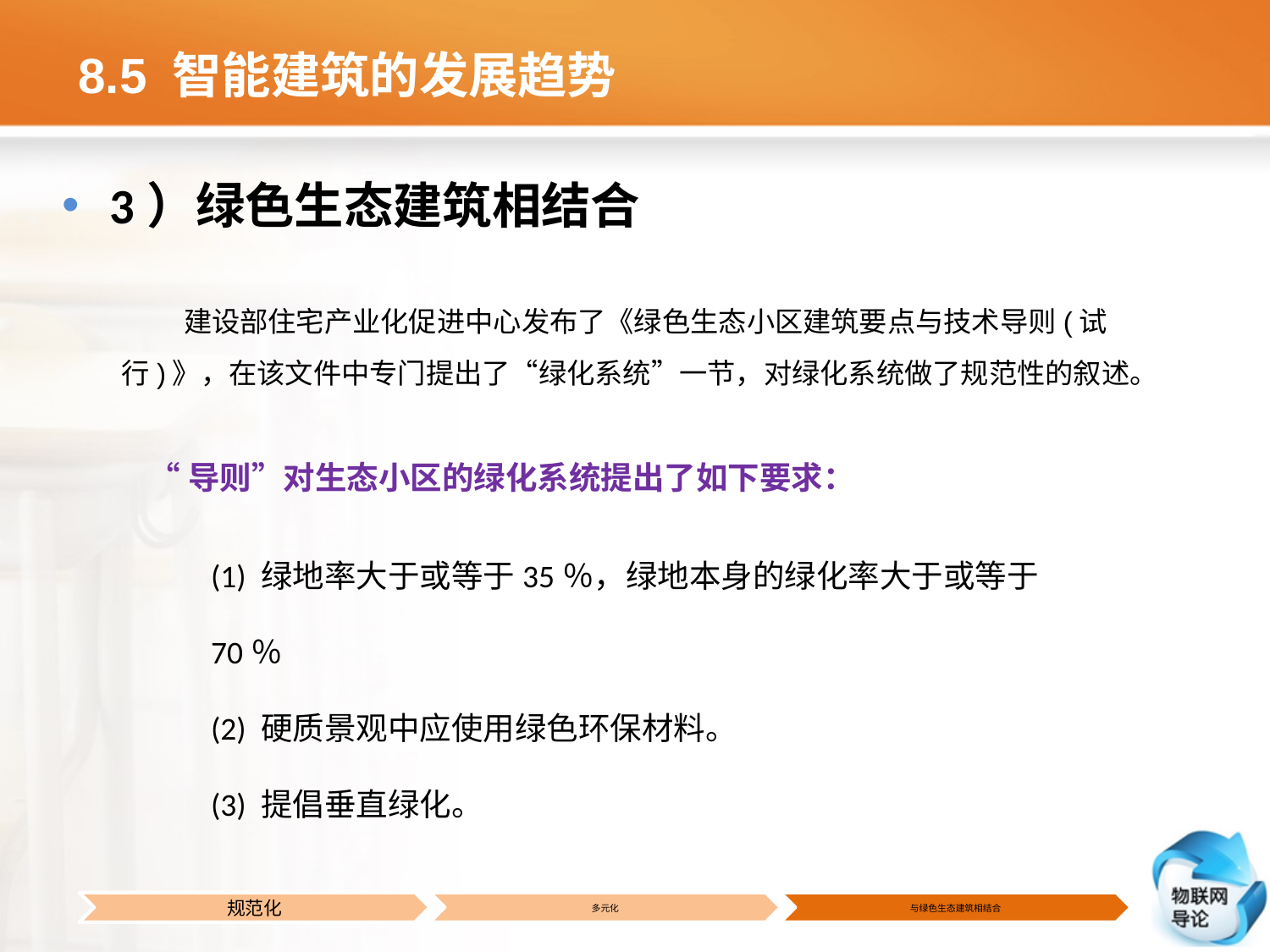

# 8.5 智能建筑的发展趋势
3）绿色生态建筑相结合

   建设部住宅产业化促进中心发布了《绿色生态小区建筑要点与技术导则(试行)》，在该文件中专门提出了“绿化系统”一节，对绿化系统做了规范性的叙述。
 “导则”对生态小区的绿化系统提出了如下要求：
(1) 绿地率大于或等于35％，绿地本身的绿化率大于或等于70％
(2) 硬质景观中应使用绿色环保材料。
(3) 提倡垂直绿化。

规范化
与绿色生态建筑相结合
多元化